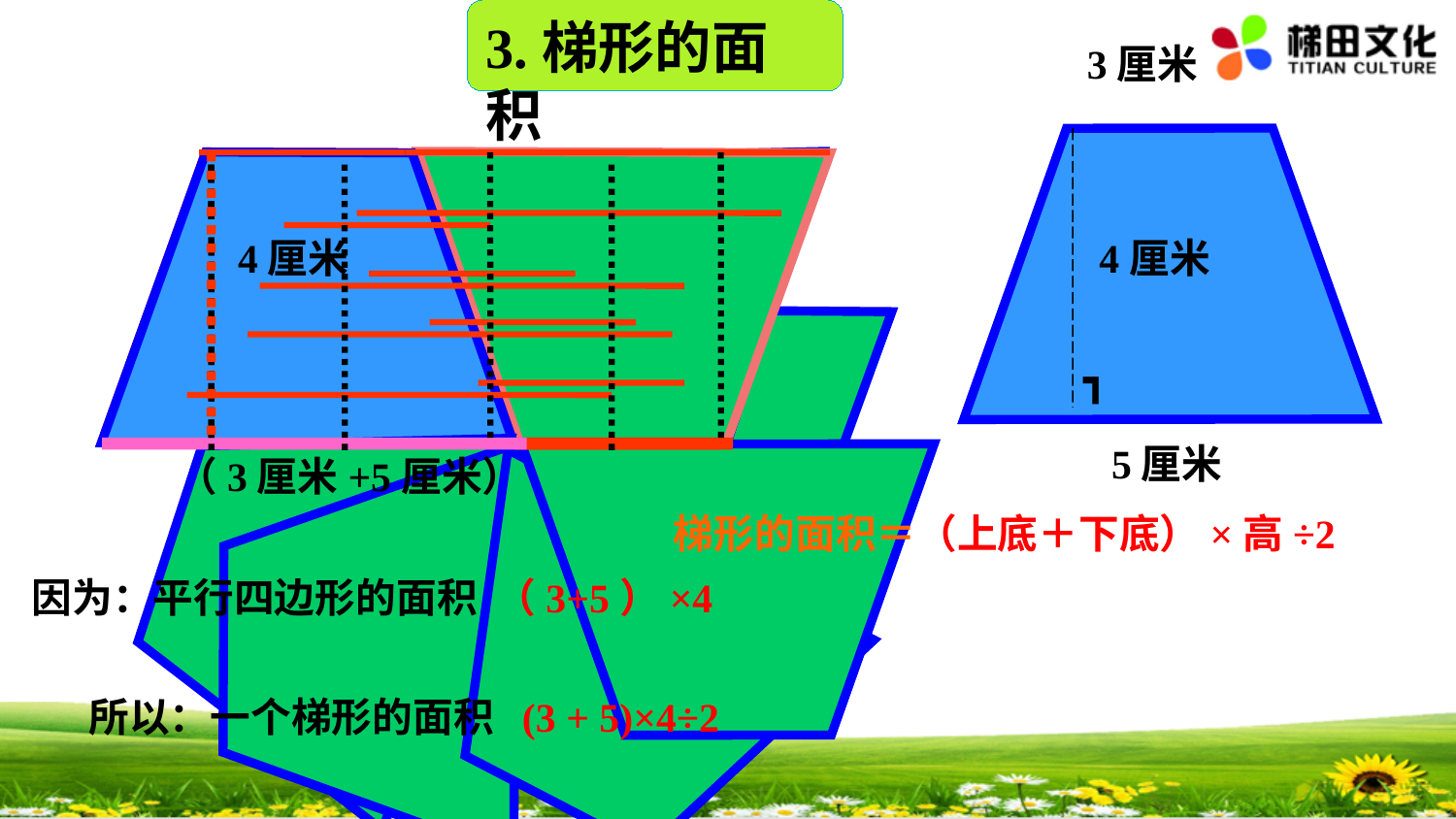

3.梯形的面积

3厘米

4厘米

4厘米

┓

5厘米

（3厘米+5厘米）

梯形的面积＝（上底＋下底）×高÷2

因为：平行四边形的面积  （3+5）×4
所以：一个梯形的面积  (3 + 5)×4÷2